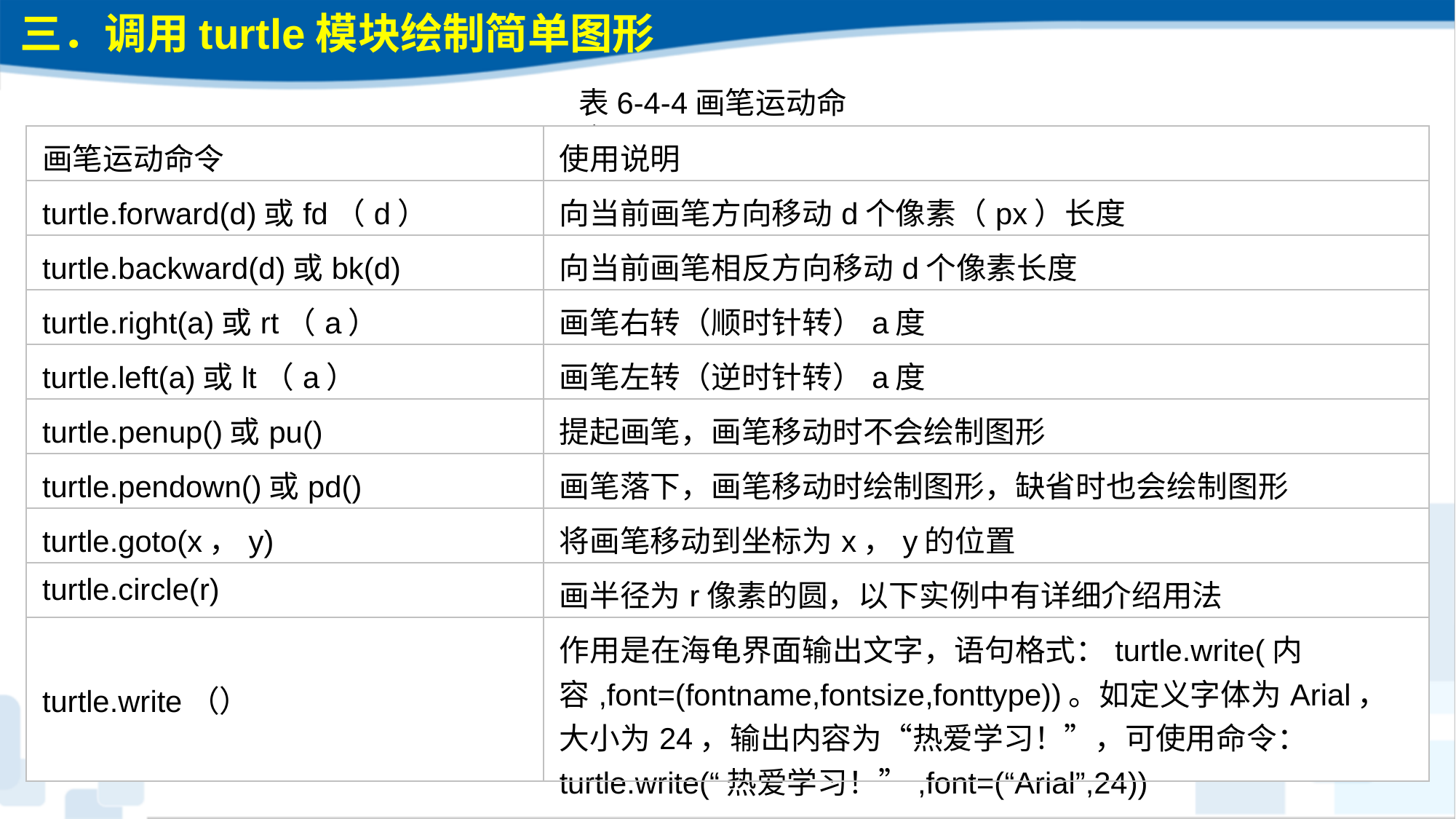

三．调用turtle模块绘制简单图形
表6-4-4画笔运动命令
| 画笔运动命令 | 使用说明 |
| --- | --- |
| turtle.forward(d)或fd（d） | 向当前画笔方向移动d个像素（px）长度 |
| turtle.backward(d)或bk(d) | 向当前画笔相反方向移动d个像素长度 |
| turtle.right(a)或rt（a） | 画笔右转（顺时针转）a度 |
| turtle.left(a)或lt（a） | 画笔左转（逆时针转）a度 |
| turtle.penup()或pu() | 提起画笔，画笔移动时不会绘制图形 |
| turtle.pendown()或pd() | 画笔落下，画笔移动时绘制图形，缺省时也会绘制图形 |
| turtle.goto(x，y) | 将画笔移动到坐标为x，y的位置 |
| turtle.circle(r) | 画半径为r像素的圆，以下实例中有详细介绍用法 |
| turtle.write（） | 作用是在海龟界面输出文字，语句格式：turtle.write(内容,font=(fontname,fontsize,fonttype))。如定义字体为Arial，大小为24，输出内容为“热爱学习！”，可使用命令：turtle.write(“热爱学习！”,font=(“Arial”,24)) |